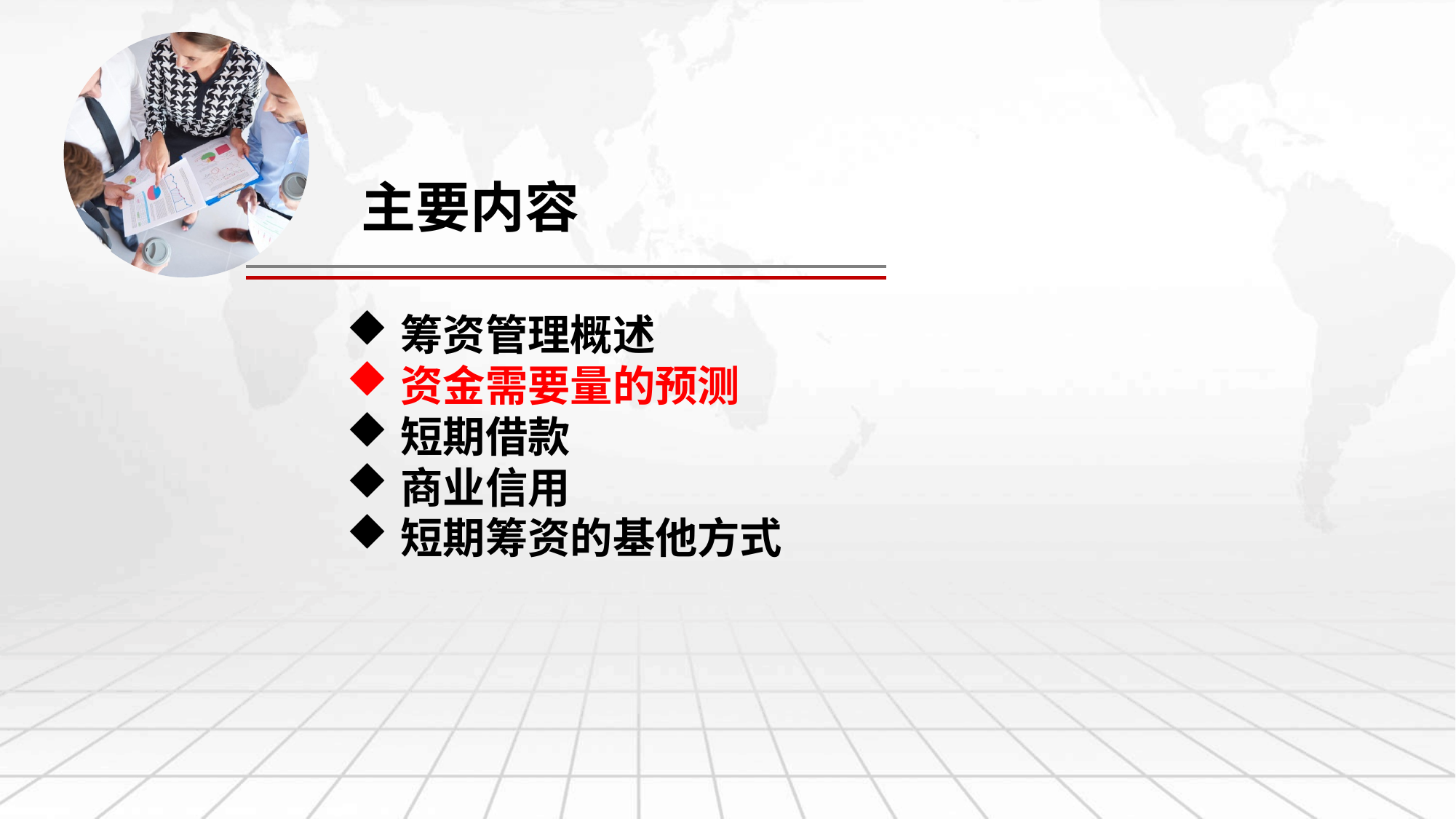

主要内容
筹资管理概述
资金需要量的预测
短期借款
商业信用
短期筹资的基他方式